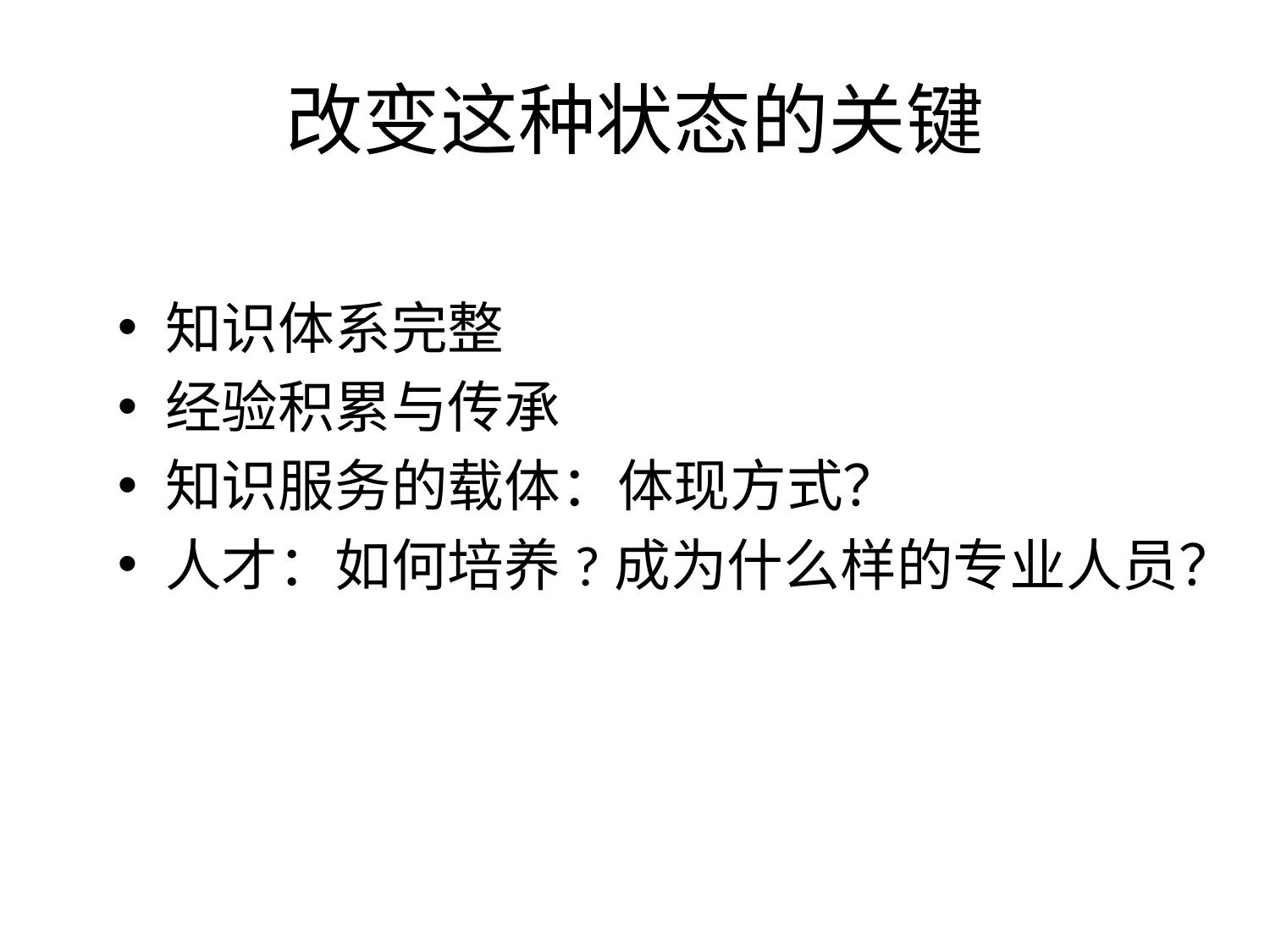

# 改变这种状态的关键
知识体系完整
经验积累与传承
知识服务的载体：体现方式？
人才：如何培养?成为什么样的专业人员？